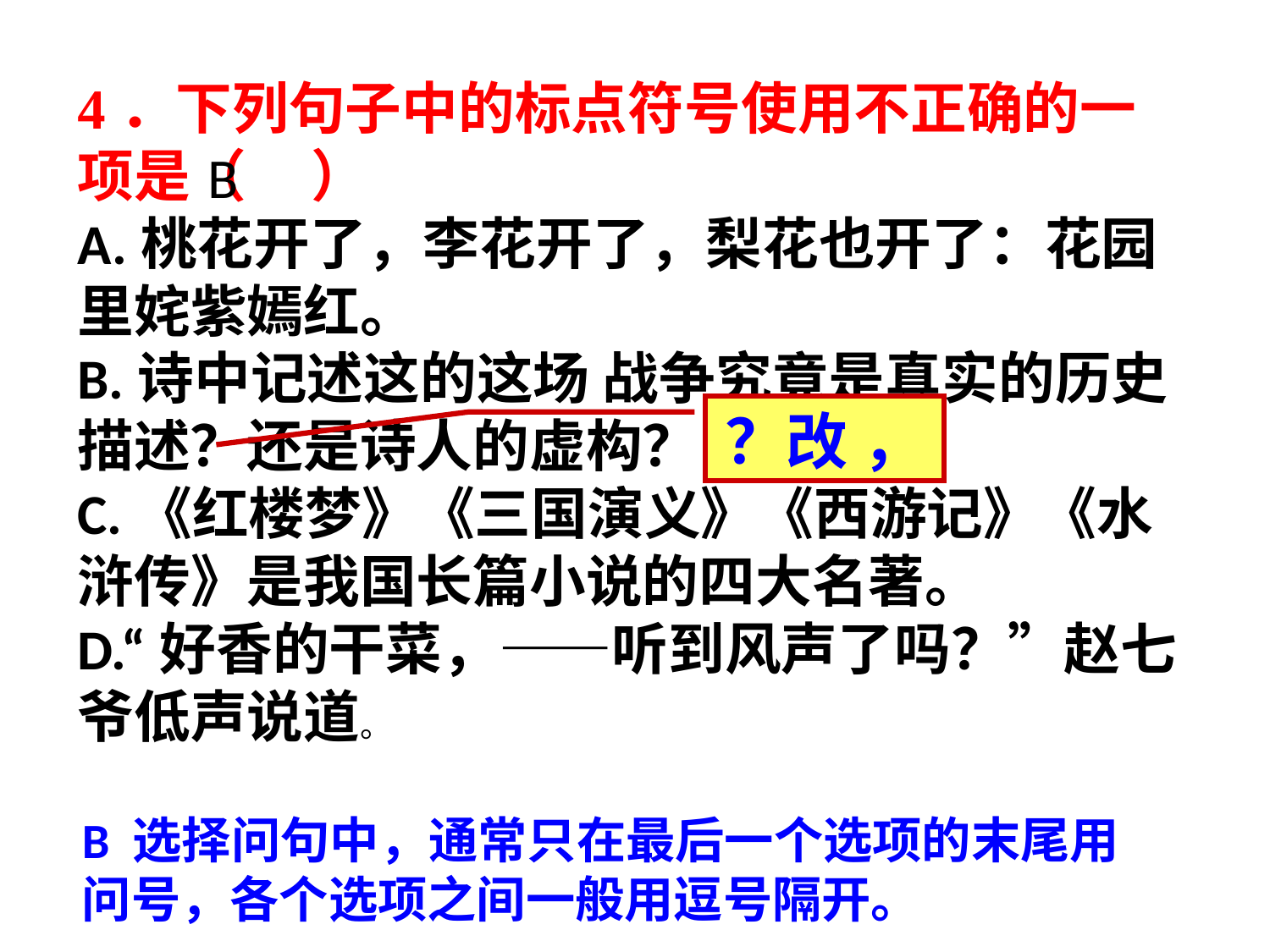

4．下列句子中的标点符号使用不正确的一项是（     ）
A.桃花开了，李花开了，梨花也开了：花园里姹紫嫣红。
B.诗中记述这的这场 战争究竟是真实的历史描述？还是诗人的虚构？
C.《红楼梦》《三国演义》《西游记》《水浒传》是我国长篇小说的四大名著。
D.“好香的干菜，——听到风声了吗？”赵七爷低声说道。
B
？改 ，
B 选择问句中，通常只在最后一个选项的末尾用问号，各个选项之间一般用逗号隔开。